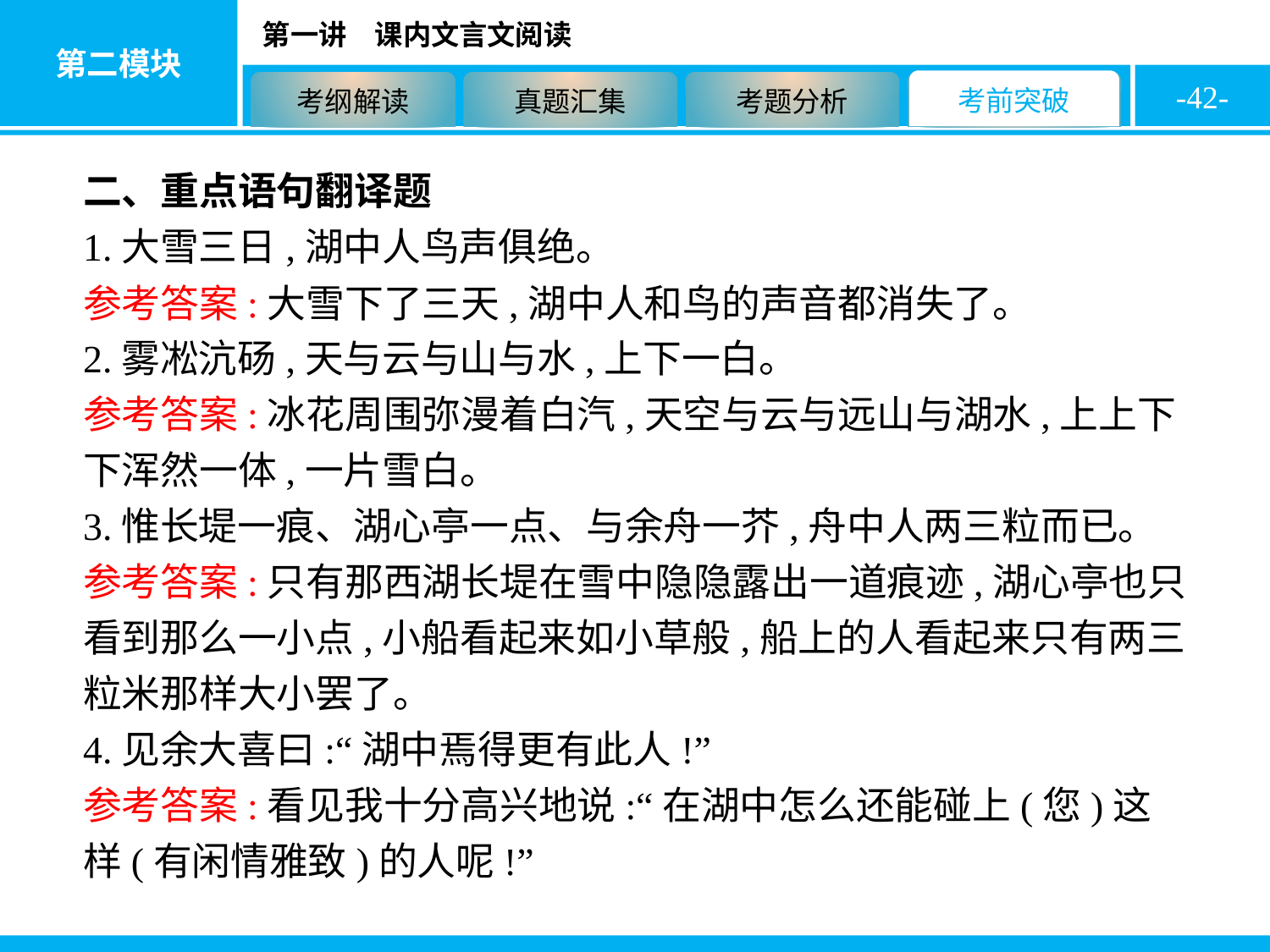

-42-
二、重点语句翻译题
1.大雪三日,湖中人鸟声俱绝。
参考答案:大雪下了三天,湖中人和鸟的声音都消失了。
2.雾凇沆砀,天与云与山与水,上下一白。
参考答案:冰花周围弥漫着白汽,天空与云与远山与湖水,上上下下浑然一体,一片雪白。
3.惟长堤一痕、湖心亭一点、与余舟一芥,舟中人两三粒而已。
参考答案:只有那西湖长堤在雪中隐隐露出一道痕迹,湖心亭也只看到那么一小点,小船看起来如小草般,船上的人看起来只有两三粒米那样大小罢了。
4.见余大喜曰:“湖中焉得更有此人!”
参考答案:看见我十分高兴地说:“在湖中怎么还能碰上(您)这样(有闲情雅致)的人呢!”